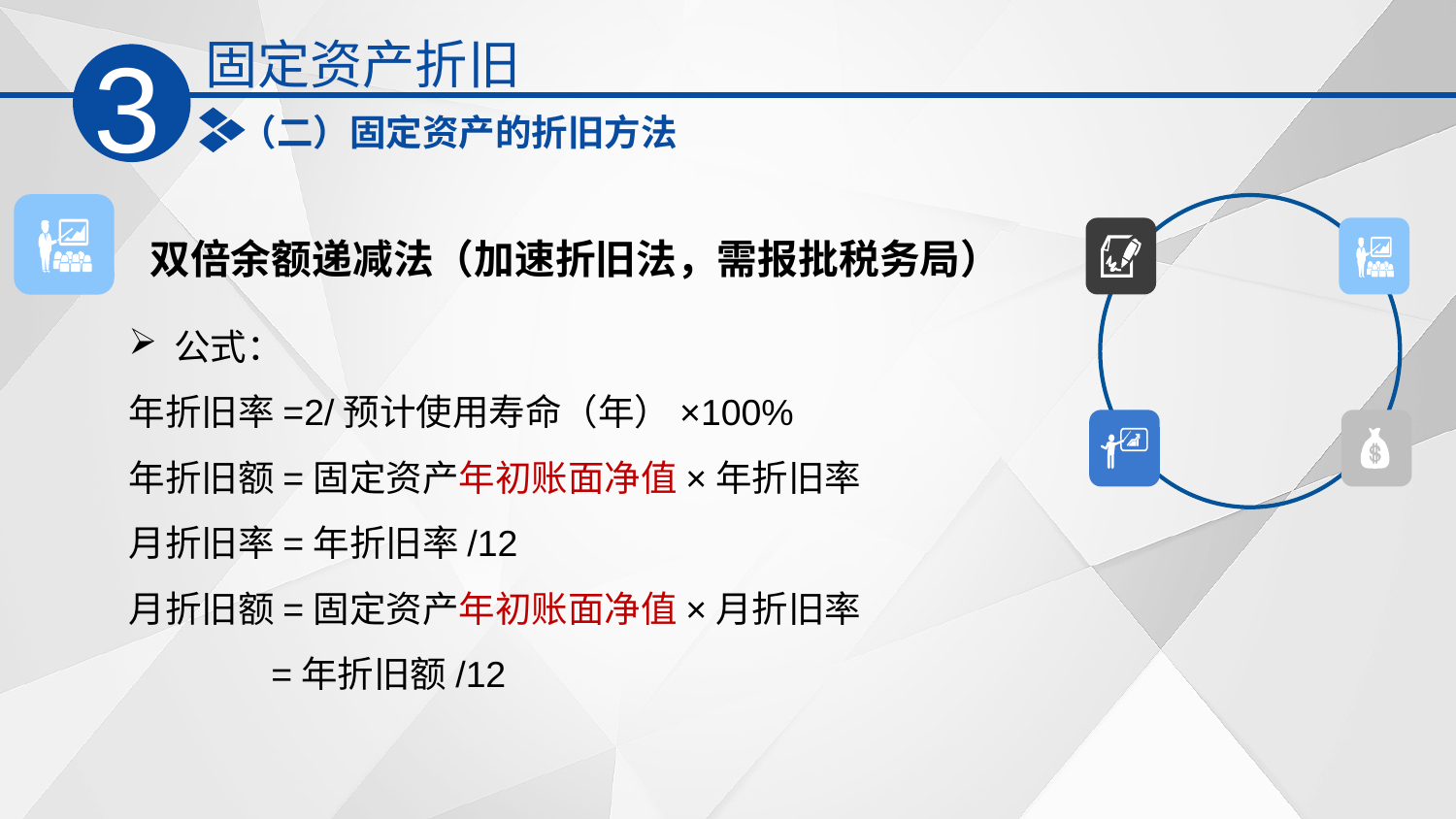

固定资产折旧
3

（二）固定资产的折旧方法

双倍余额递减法（加速折旧法，需报批税务局）
公式：
年折旧率=2/预计使用寿命（年）×100%
年折旧额=固定资产年初账面净值×年折旧率
月折旧率=年折旧率/12
月折旧额=固定资产年初账面净值×月折旧率
              =年折旧额/12